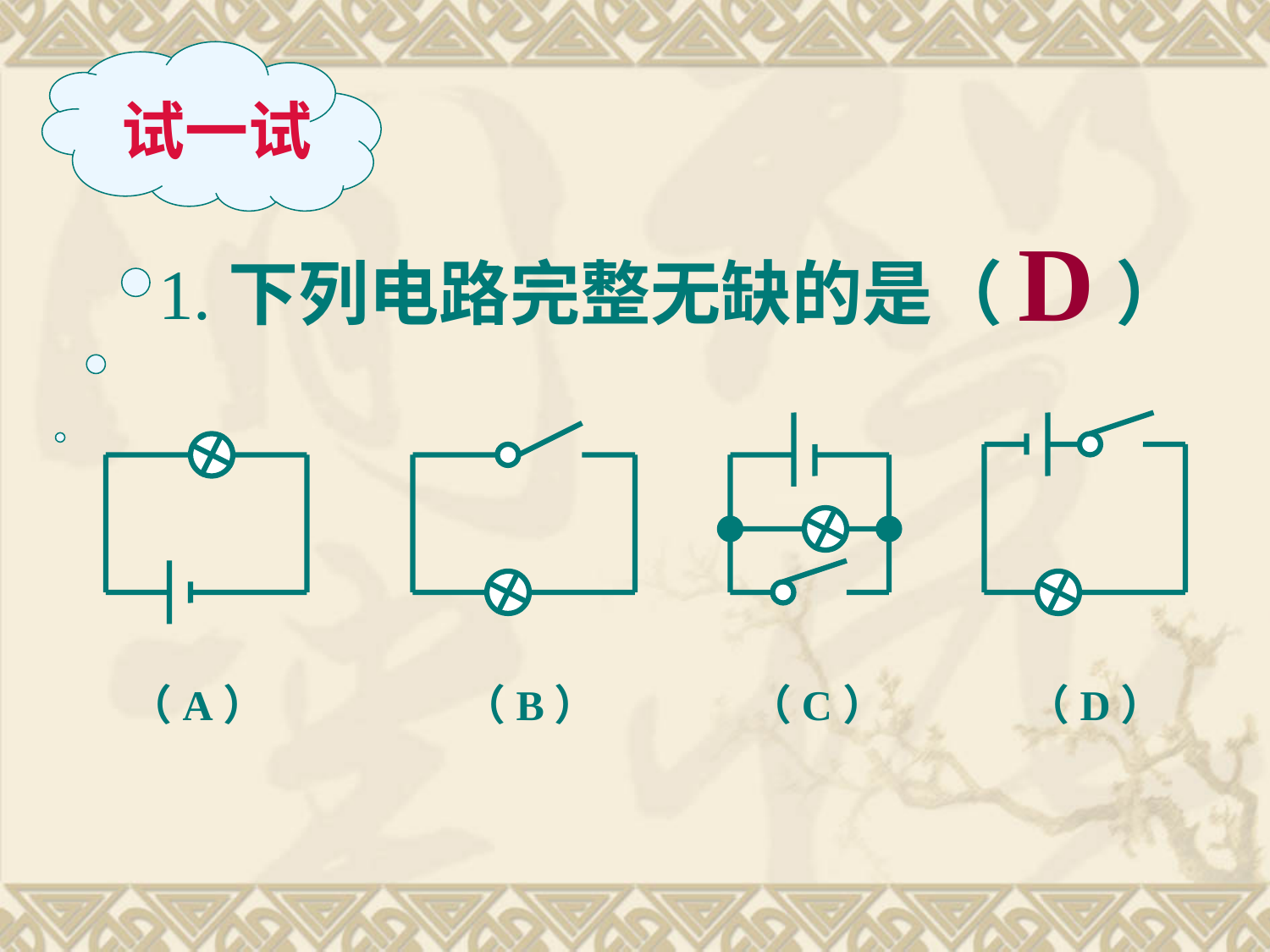

试一试
D
1.下列电路完整无缺的是（       ）

（A）
（B）                （C）               （D）